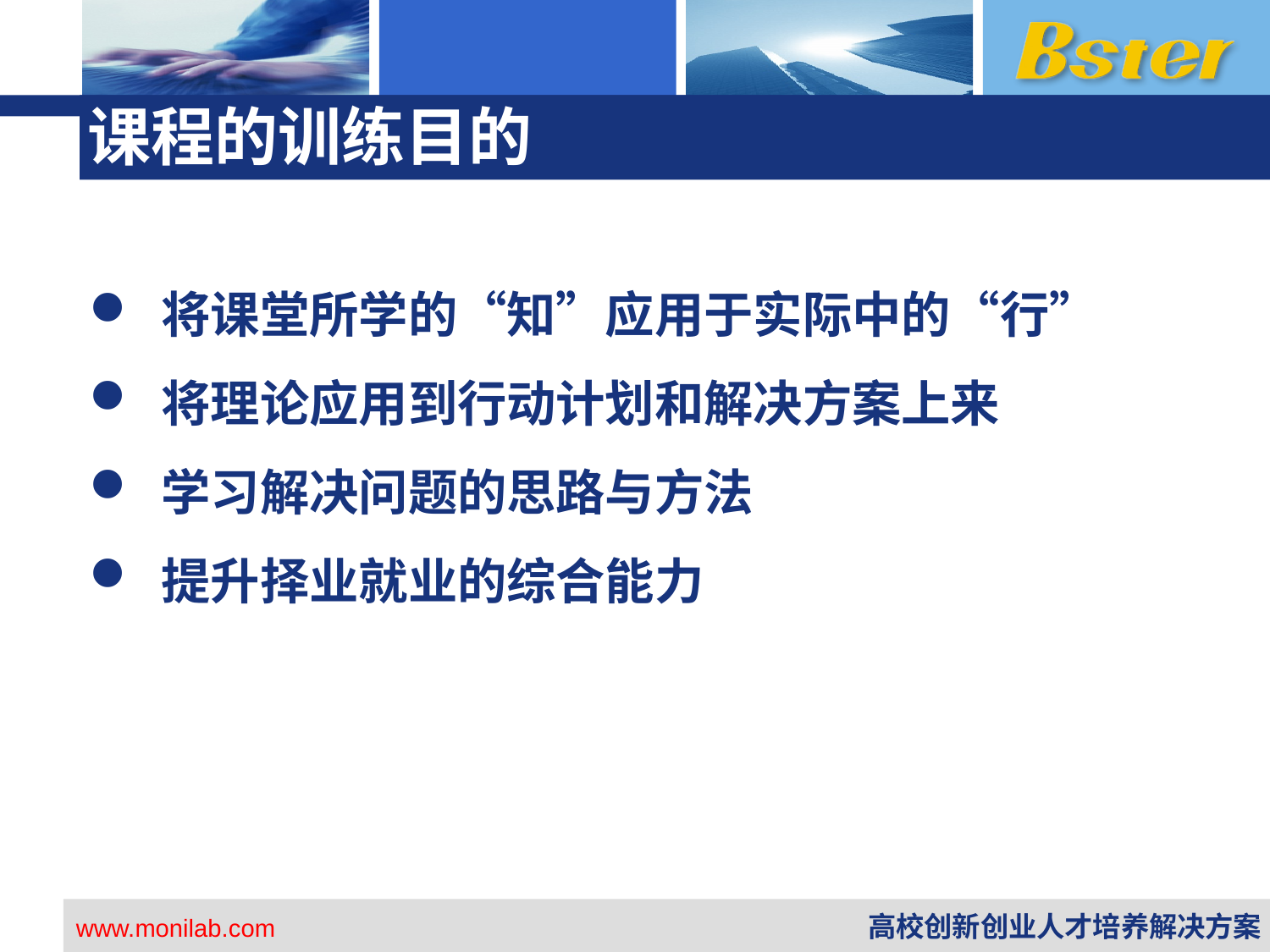

# 课程的训练目的
 将课堂所学的“知”应用于实际中的“行”
 将理论应用到行动计划和解决方案上来
 学习解决问题的思路与方法
 提升择业就业的综合能力